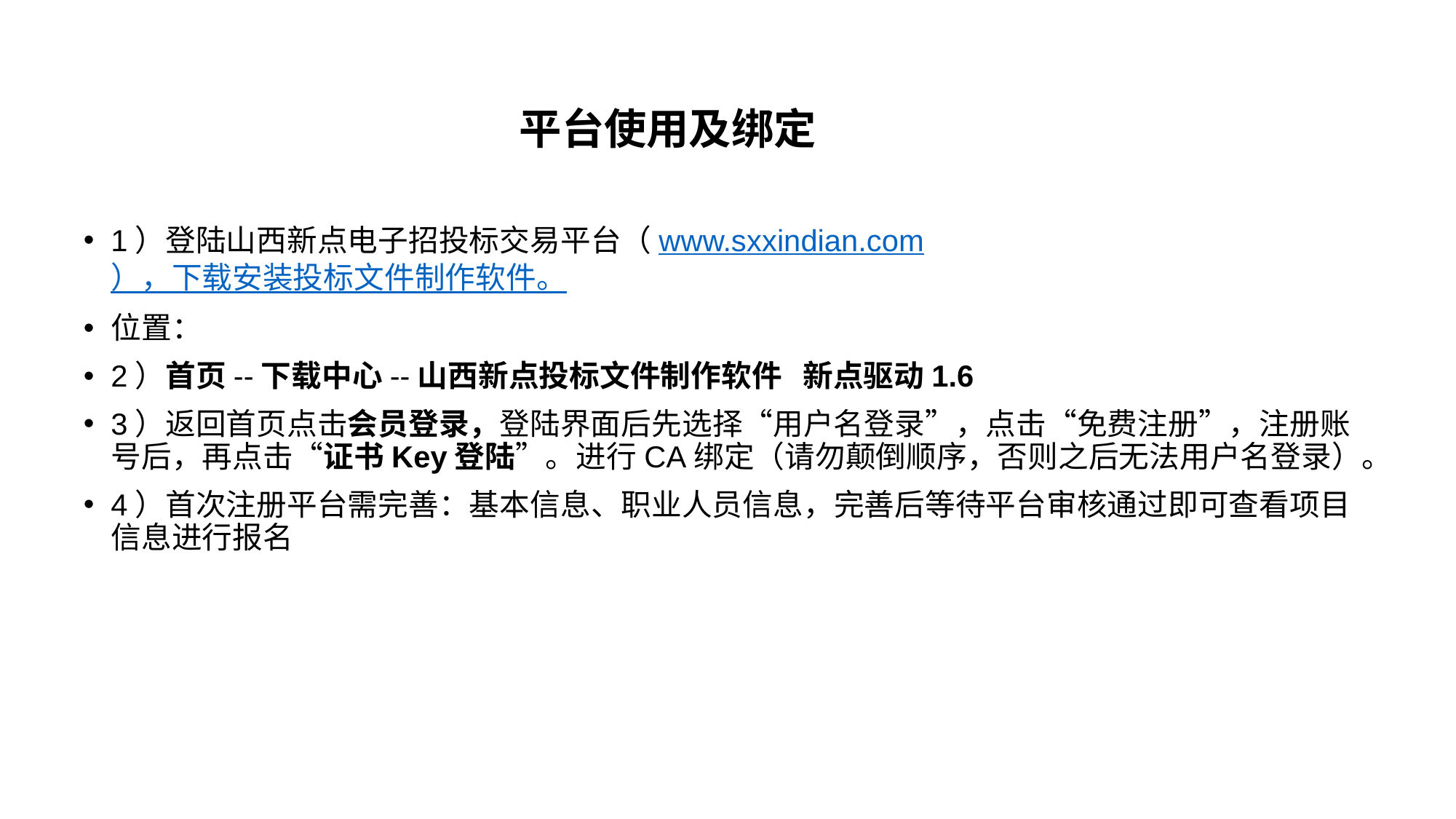

# 平台使用及绑定
1）登陆山西新点电子招投标交易平台（www.sxxindian.com），下载安装投标文件制作软件。
位置：
2）首页--下载中心--山西新点投标文件制作软件   新点驱动1.6
3）返回首页点击会员登录，登陆界面后先选择“用户名登录”，点击“免费注册”，注册账号后，再点击“证书Key登陆”。进行CA绑定（请勿颠倒顺序，否则之后无法用户名登录）。
4）首次注册平台需完善：基本信息、职业人员信息，完善后等待平台审核通过即可查看项目信息进行报名